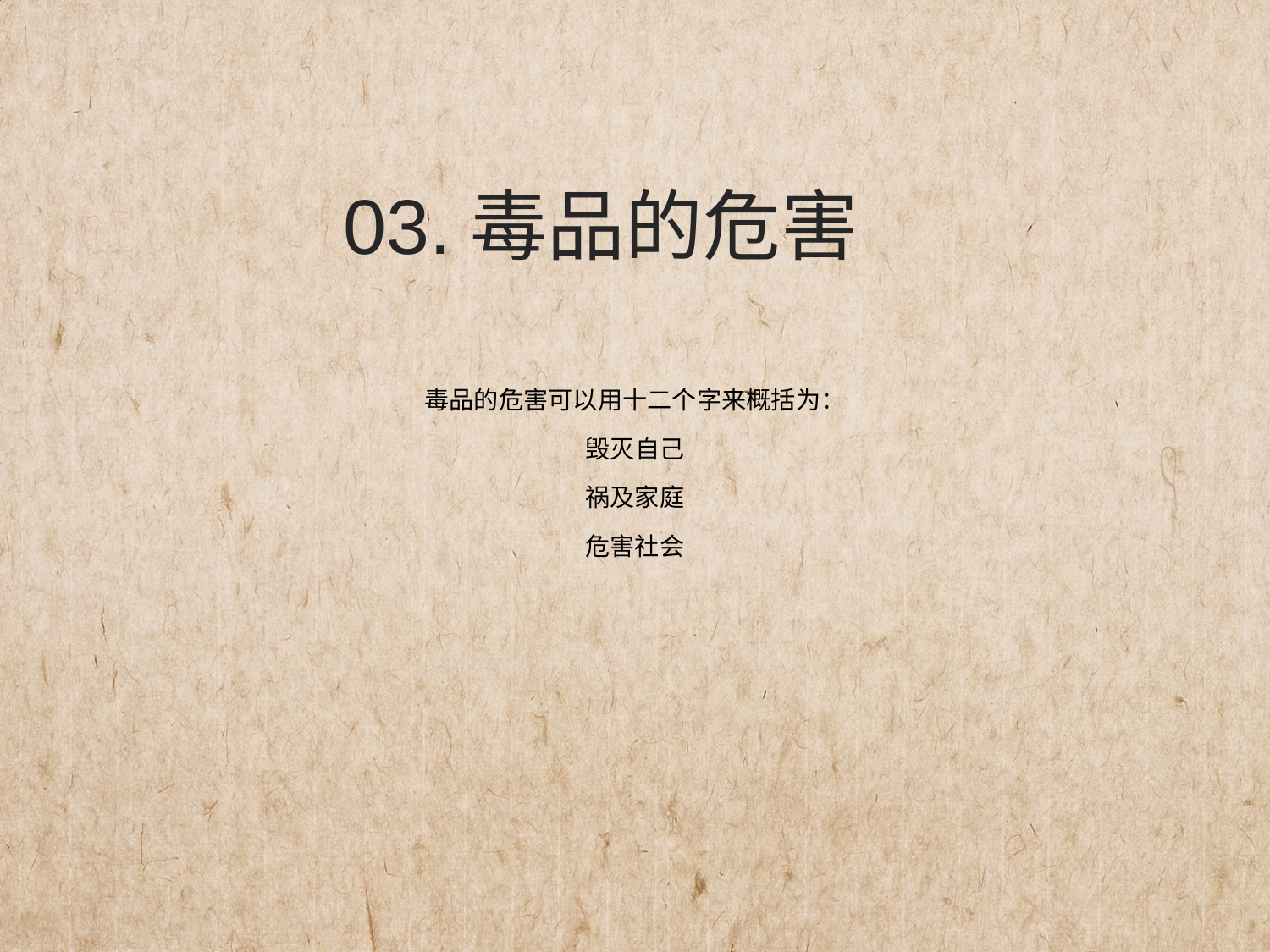

# 03.毒品的危害
毒品的危害可以用十二个字来概括为：
毁灭自己
祸及家庭
危害社会